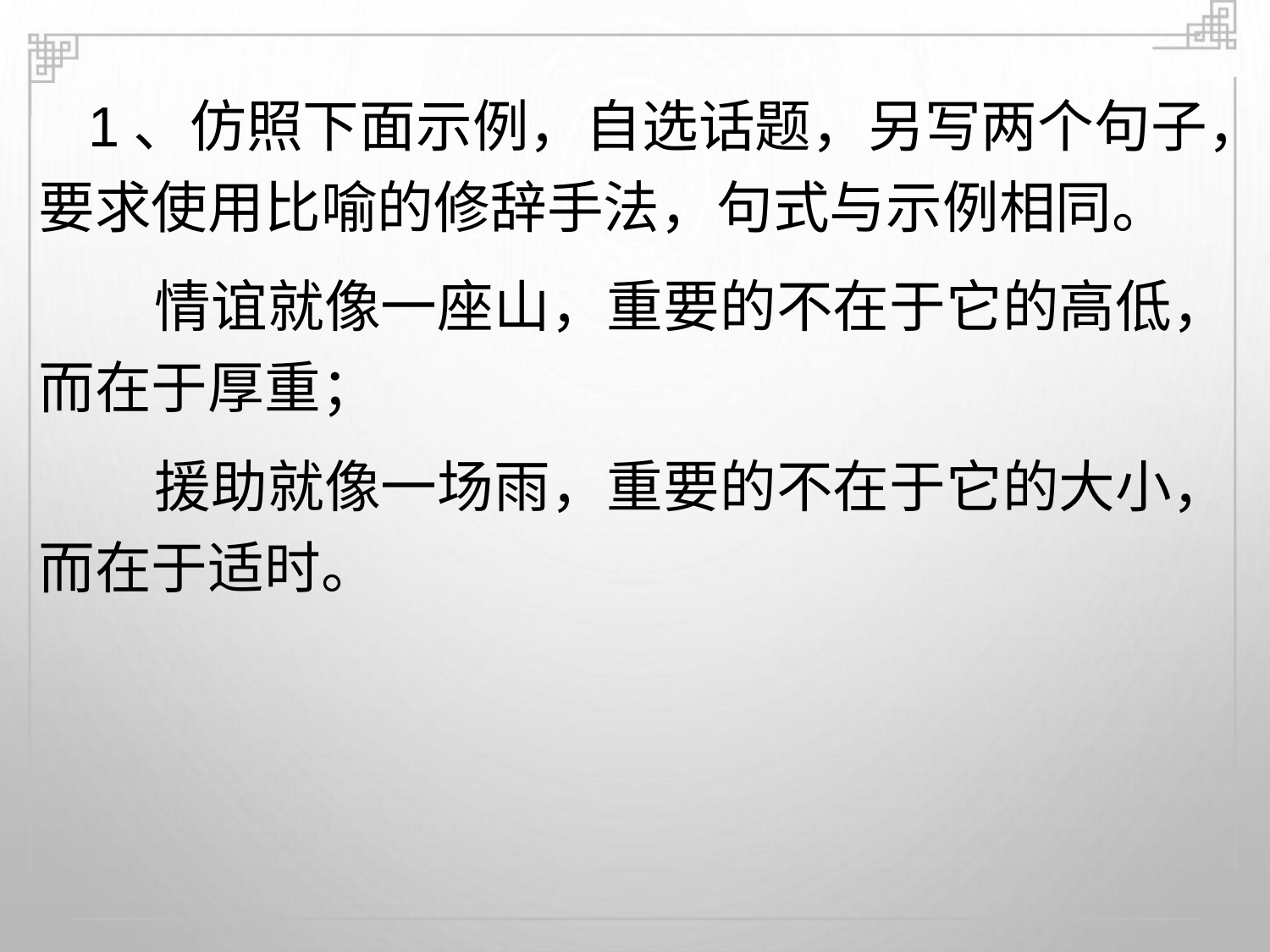

1、仿照下面示例，自选话题，另写两个句子，
要求使用比喻的修辞手法，句式与示例相同。
情谊就像一座山，重要的不在于它的高低，
而在于厚重；
援助就像一场雨，重要的不在于它的大小，
而在于适时。